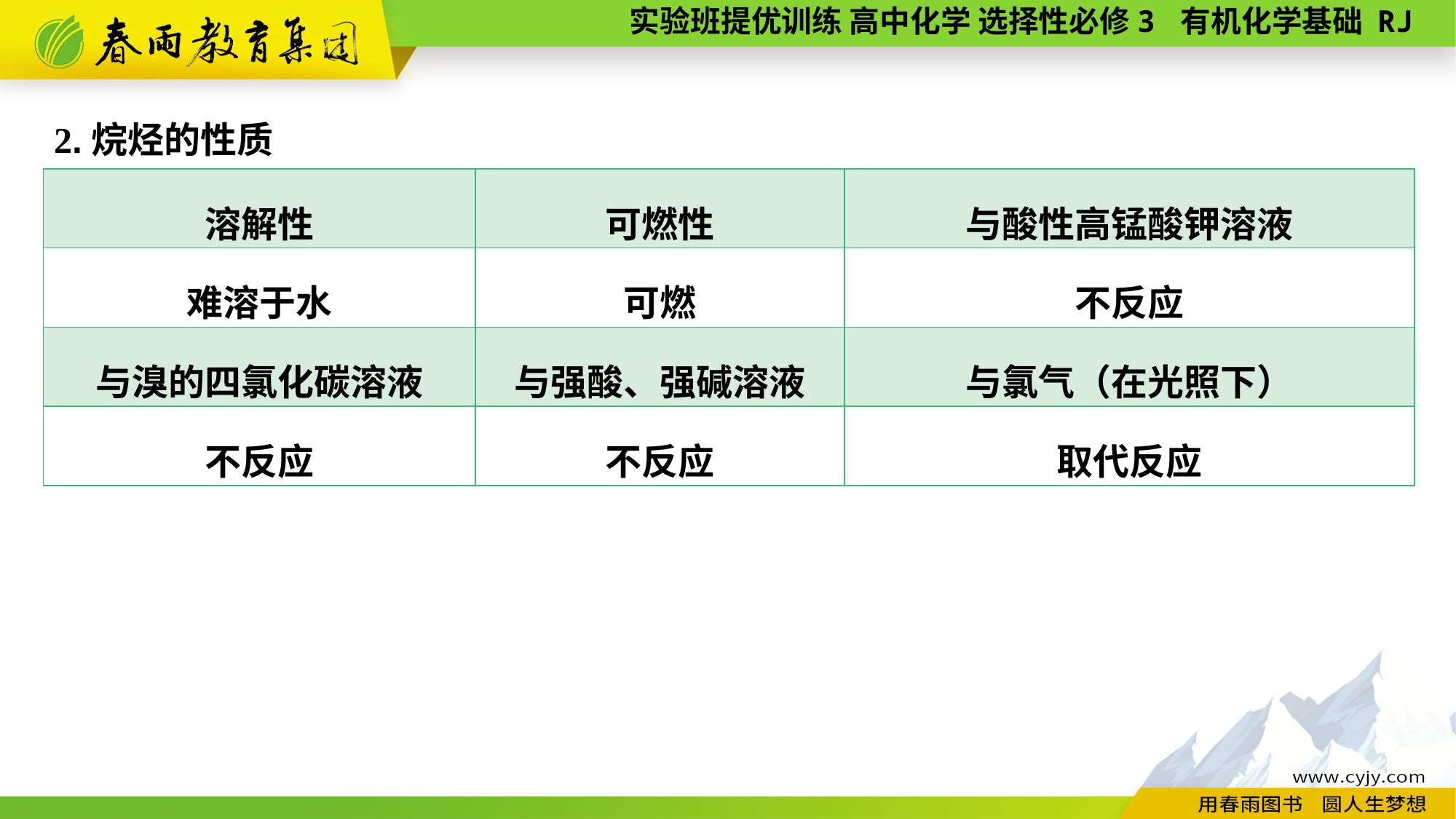

2.烷烃的性质
| 溶解性 | 可燃性 | 与酸性高锰酸钾溶液 |
| --- | --- | --- |
| 难溶于水 | 可燃 | 不反应 |
| 与溴的四氯化碳溶液 | 与强酸、强碱溶液 | 与氯气（在光照下） |
| 不反应 | 不反应 | 取代反应 |